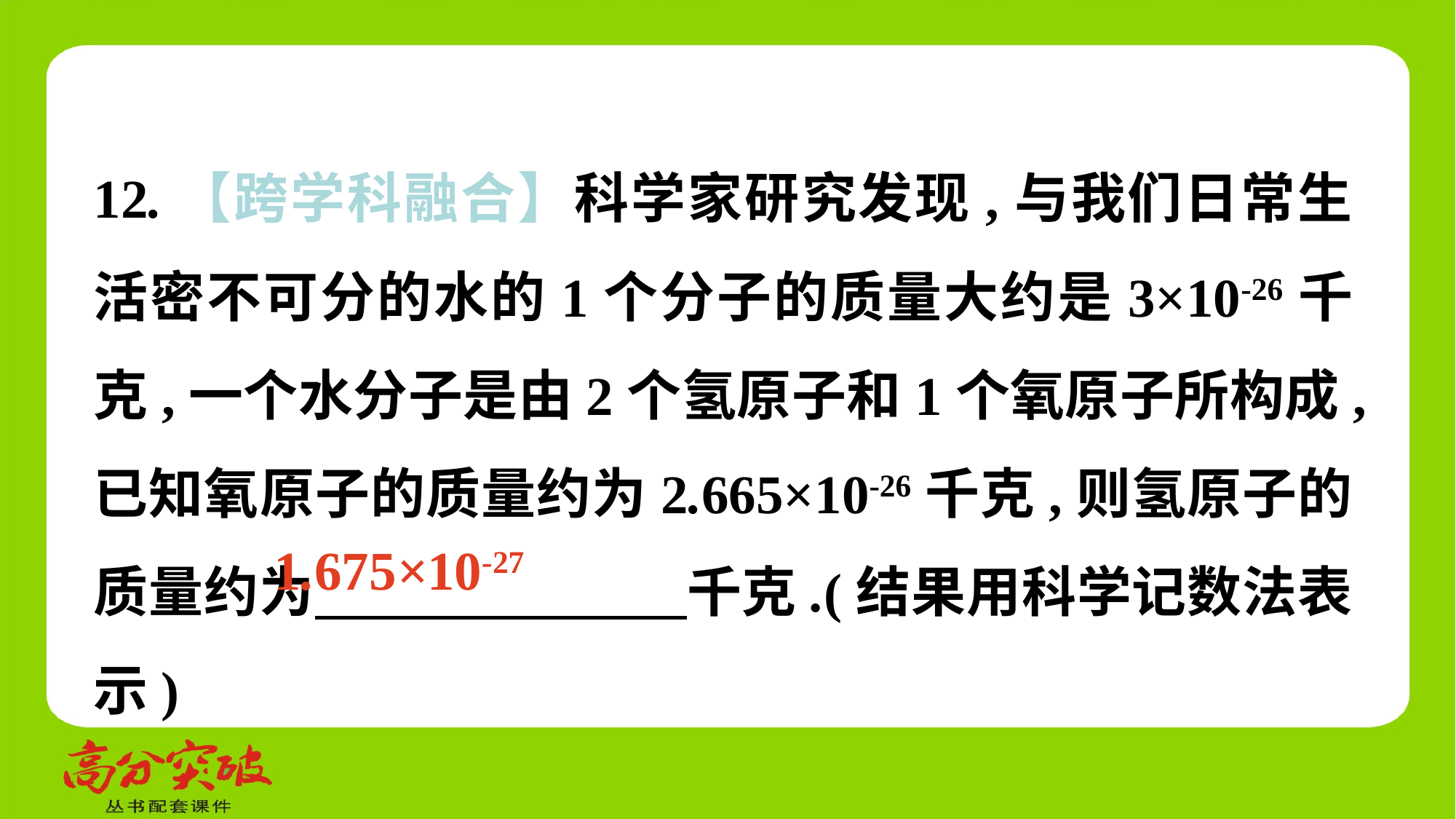

12.【跨学科融合】科学家研究发现,与我们日常生活密不可分的水的1个分子的质量大约是3×10-26千克,一个水分子是由2个氢原子和1个氧原子所构成,已知氧原子的质量约为2.665×10-26千克,则氢原子的质量约为　                    　千克.(结果用科学记数法表示)
1.675×10-27